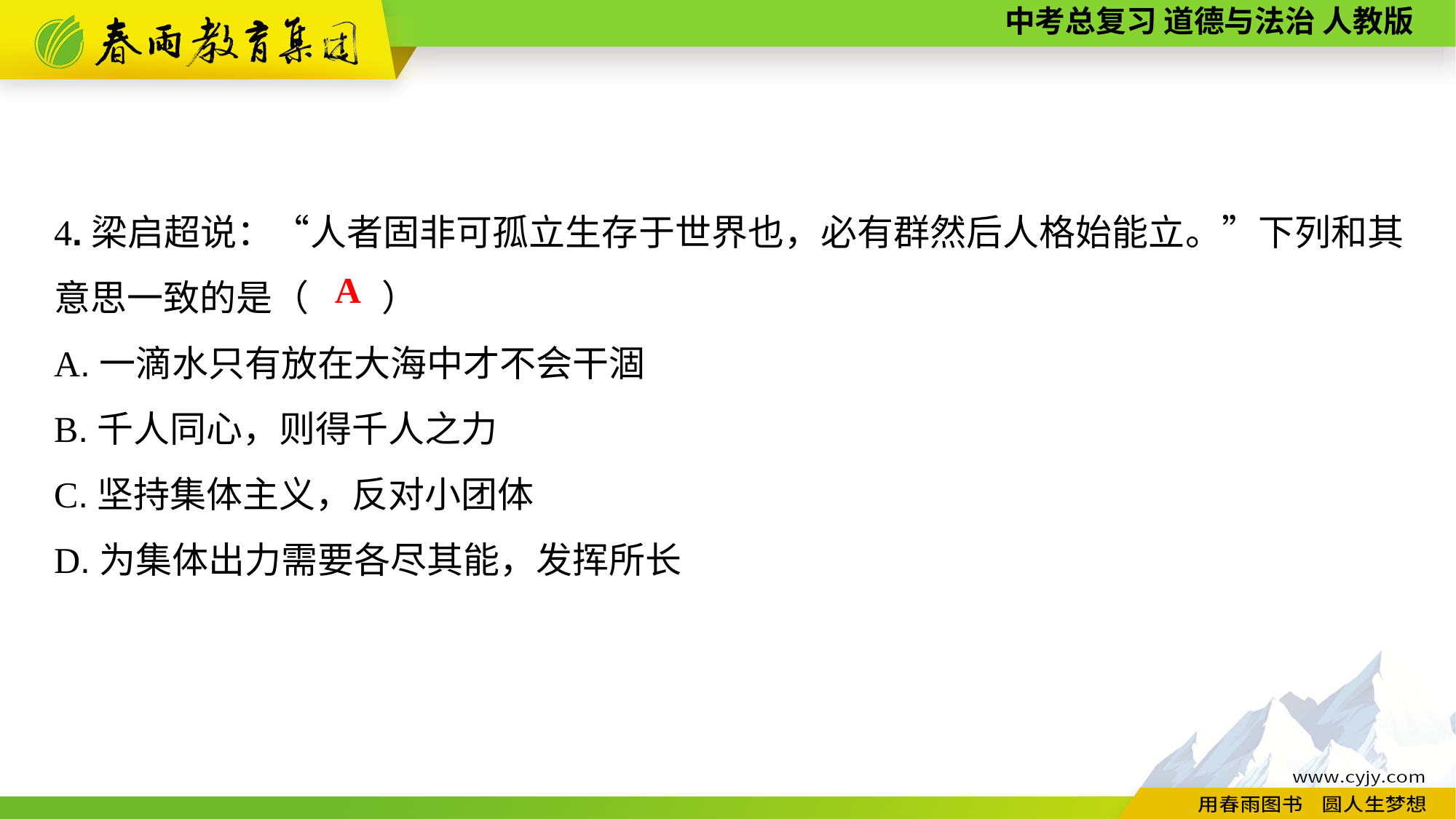

4.梁启超说：“人者固非可孤立生存于世界也，必有群然后人格始能立。”下列和其意思一致的是（　　）
A.一滴水只有放在大海中才不会干涸
B.千人同心，则得千人之力
C.坚持集体主义，反对小团体
D.为集体出力需要各尽其能，发挥所长
A